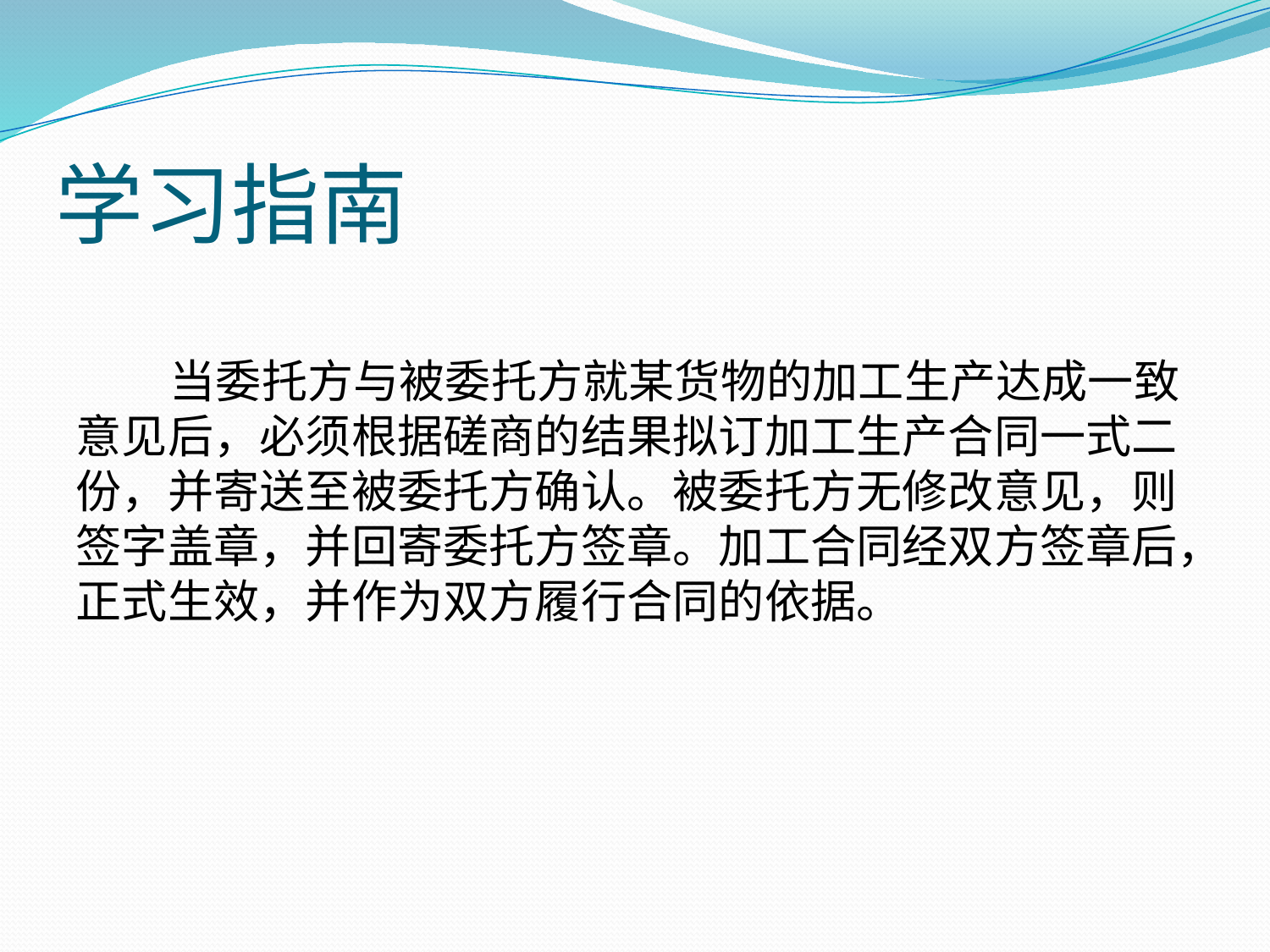

# 学习指南
        当委托方与被委托方就某货物的加工生产达成一致意见后，必须根据磋商的结果拟订加工生产合同一式二份，并寄送至被委托方确认。被委托方无修改意见，则签字盖章，并回寄委托方签章。加工合同经双方签章后，正式生效，并作为双方履行合同的依据。